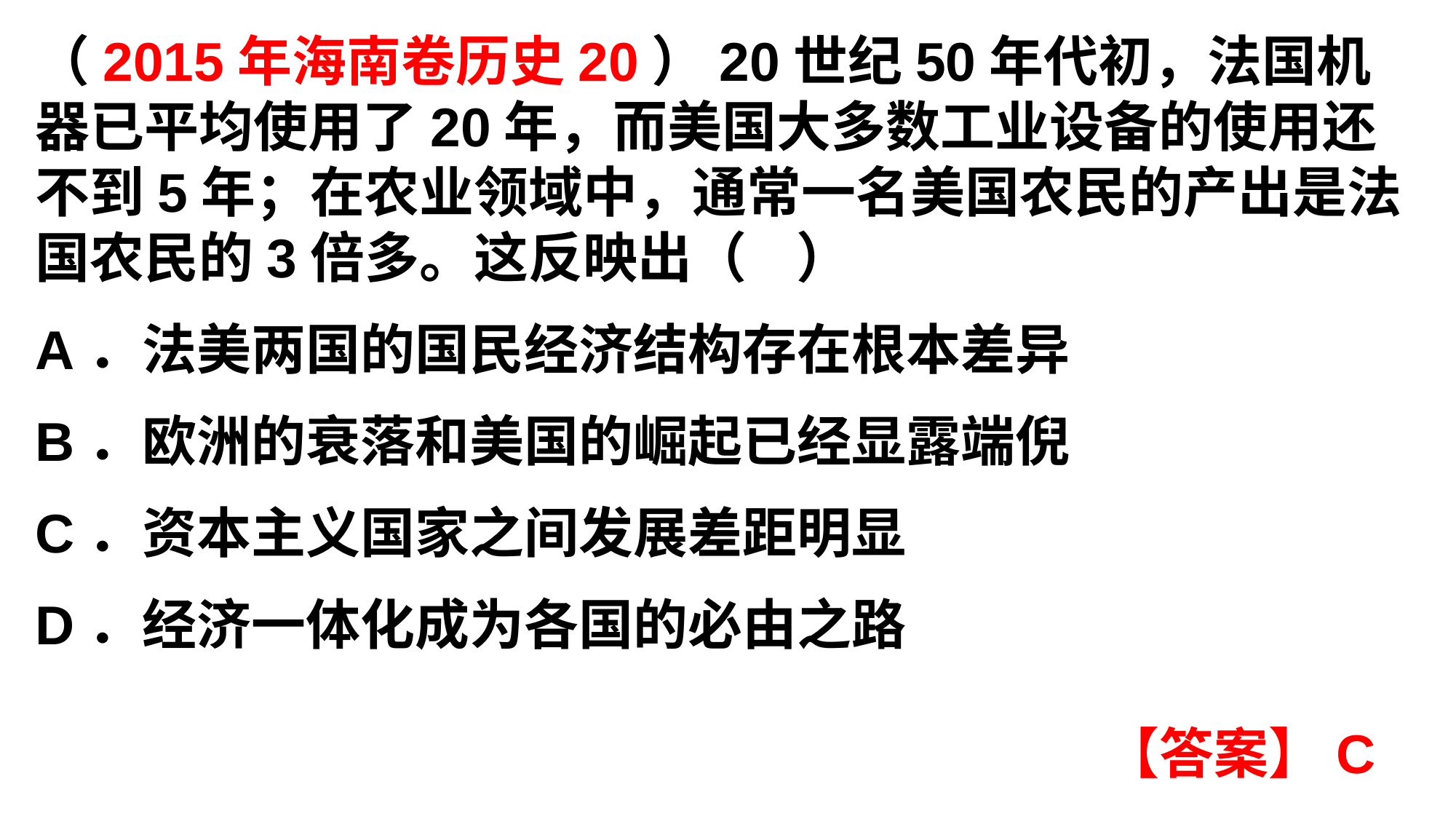

（2015年海南卷历史20）20世纪50年代初，法国机器已平均使用了20年，而美国大多数工业设备的使用还不到5年；在农业领域中，通常一名美国农民的产出是法国农民的3倍多。这反映出（    ）A．法美两国的国民经济结构存在根本差异
B．欧洲的衰落和美国的崛起已经显露端倪C．资本主义国家之间发展差距明显
D．经济一体化成为各国的必由之路

【答案】C